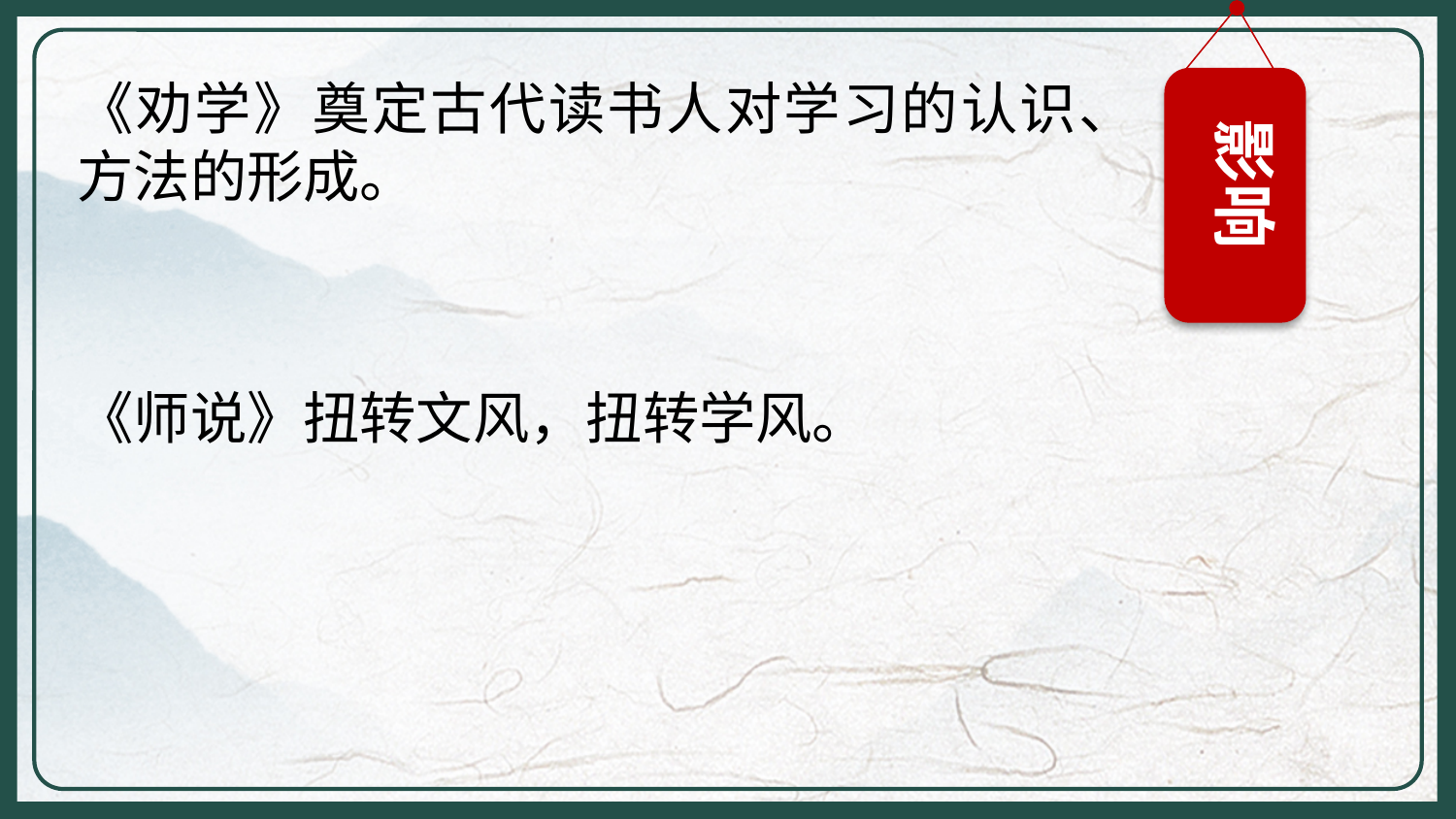

影响
《劝学》奠定古代读书人对学习的认识、方法的形成。
《师说》扭转文风，扭转学风。